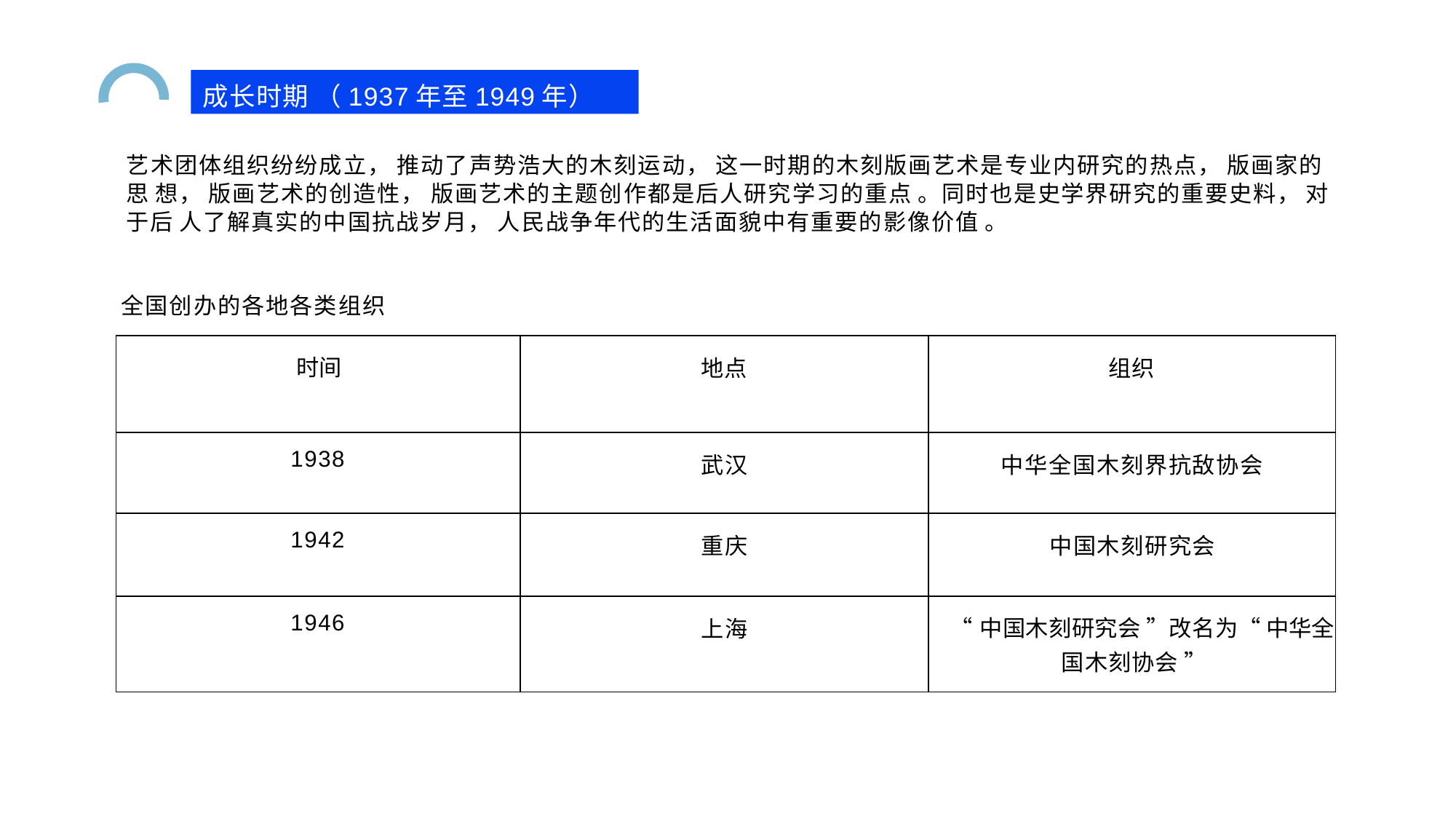

成长时期 （1937年至1949年）

艺术团体组织纷纷成立， 推动了声势浩大的木刻运动， 这一时期的木刻版画艺术是专业内研究的热点， 版画家的思 想， 版画艺术的创造性， 版画艺术的主题创作都是后人研究学习的重点 。同时也是史学界研究的重要史料， 对于后 人了解真实的中国抗战岁月， 人民战争年代的生活面貌中有重要的影像价值 。

全国创办的各地各类组织
| 时间 | 地点 | 组织 |
| --- | --- | --- |
| 1938 | 武汉 | 中华全国木刻界抗敌协会 |
| 1942 | 重庆 | 中国木刻研究会 |
| 1946 | 上海 | “中国木刻研究会 ”改名为“ 中华全 国木刻协会 ” |